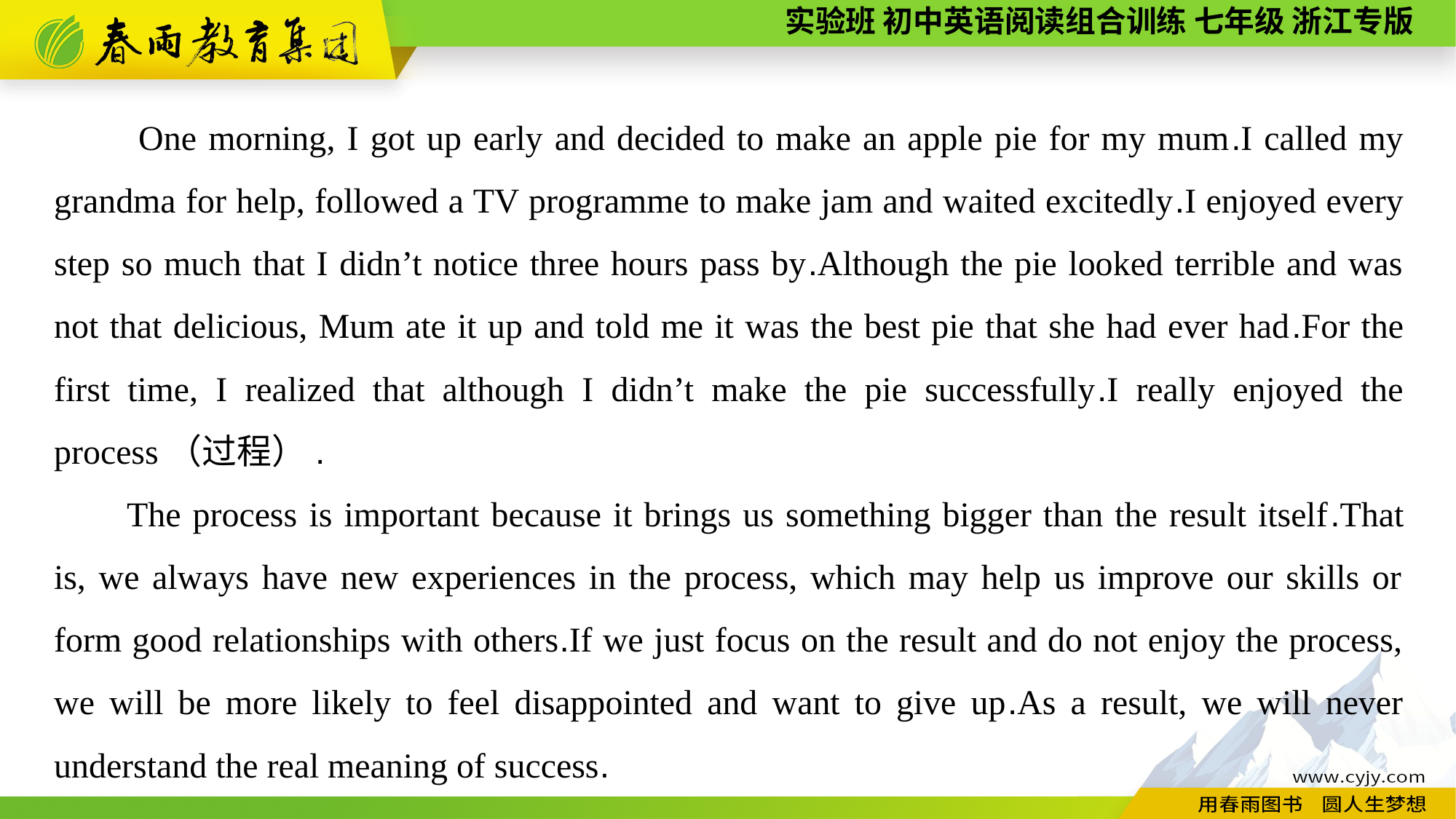

One morning, I got up early and decided to make an apple pie for my mum.I called my grandma for help, followed a TV programme to make jam and waited excitedly.I enjoyed every step so much that I didn’t notice three hours pass by.Although the pie looked terrible and was not that delicious, Mum ate it up and told me it was the best pie that she had ever had.For the first time, I realized that although I didn’t make the pie successfully.I really enjoyed the process（过程）.
The process is important because it brings us something bigger than the result itself.That is, we always have new experiences in the process, which may help us improve our skills or form good relationships with others.If we just focus on the result and do not enjoy the process, we will be more likely to feel disappointed and want to give up.As a result, we will never understand the real meaning of success.